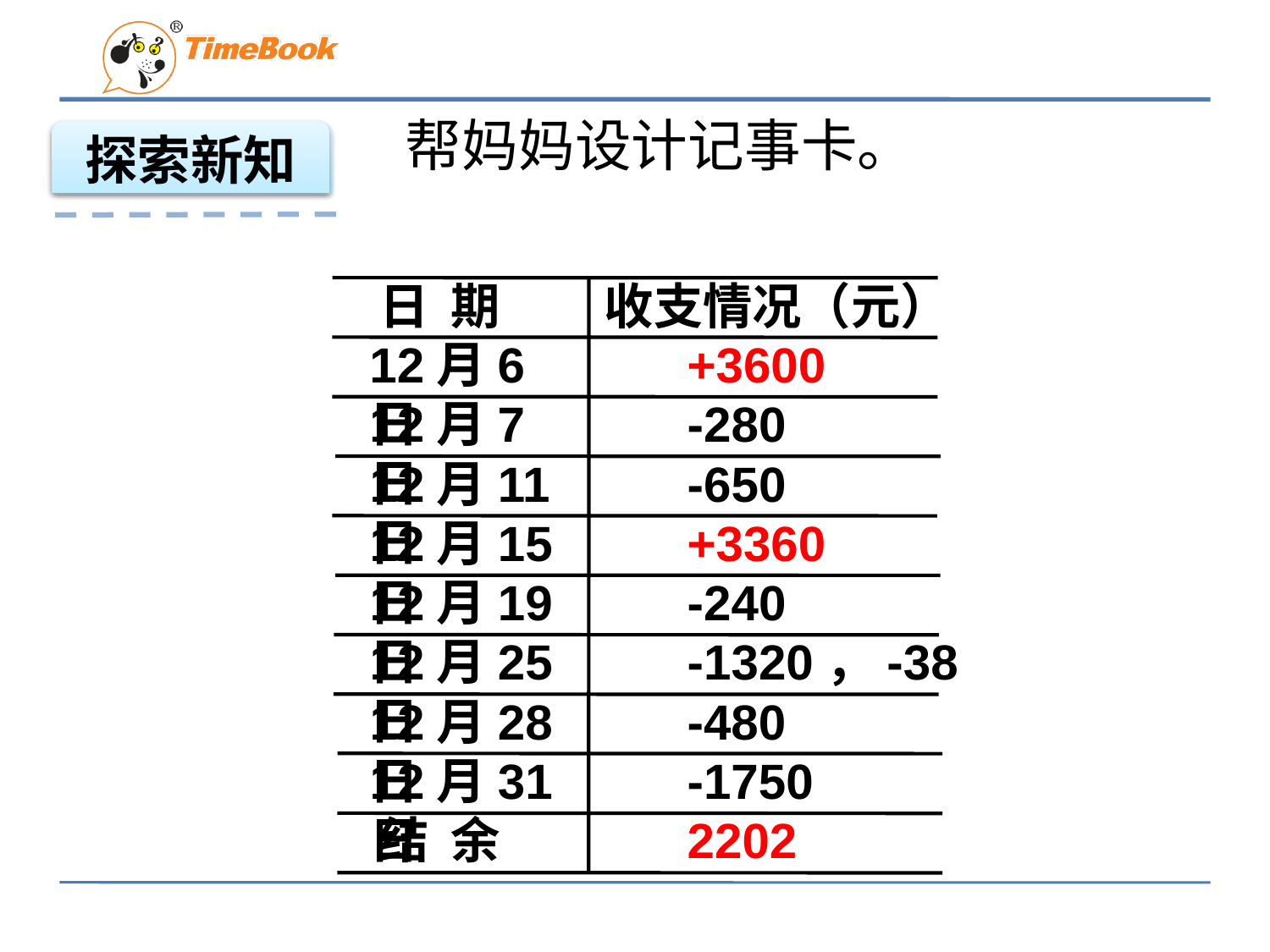

# 帮妈妈设计记事卡。
探索新知

日  期
收支情况（元）
12月6日
+3600
12月7日
-280
12月11日
-650
12月15日
+3360
12月19日
-240
12月25日
-1320，-38
12月28日
-480
12月31日
-1750
结  余
2202